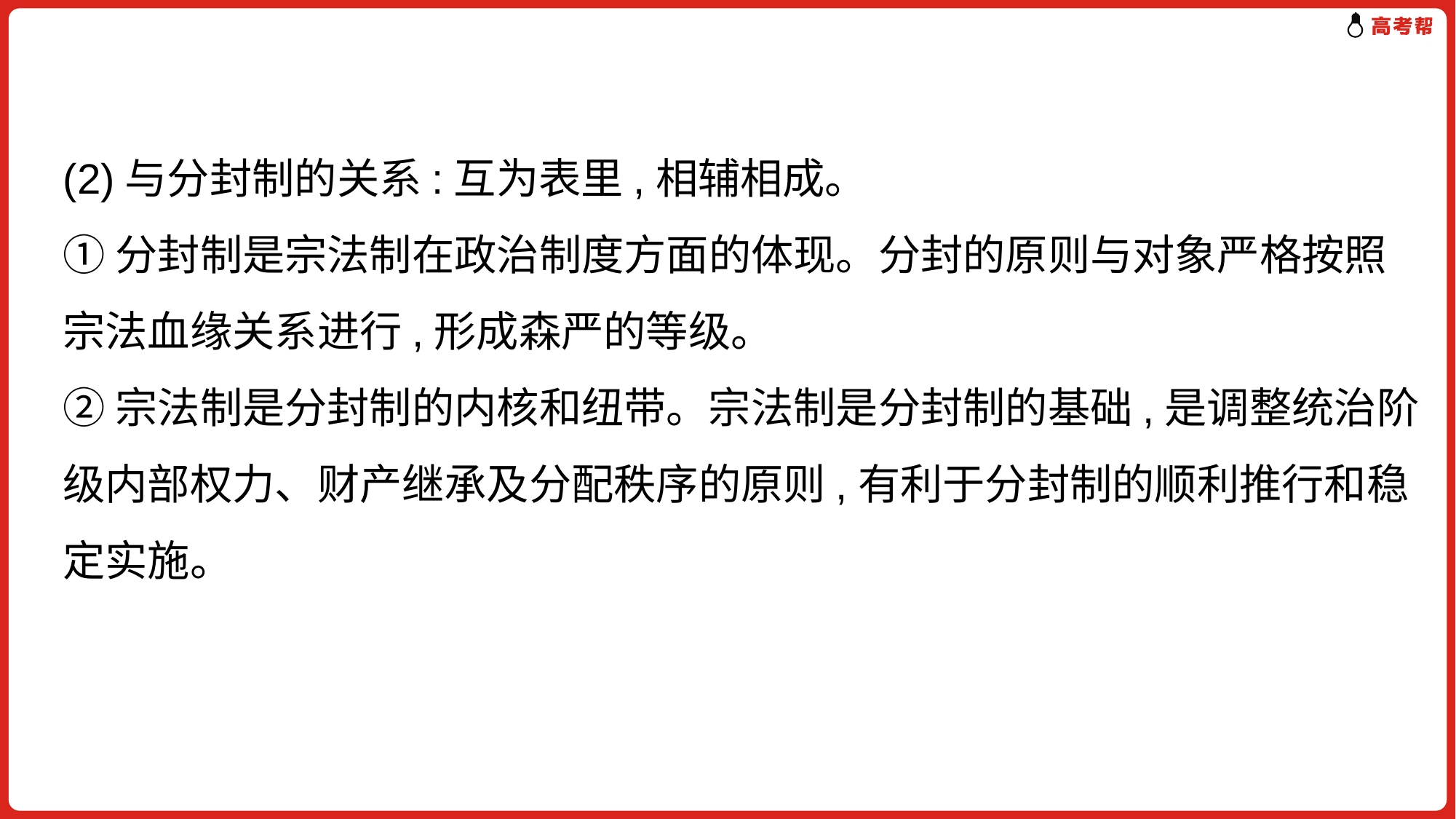

(2)与分封制的关系:互为表里,相辅相成。
①分封制是宗法制在政治制度方面的体现。分封的原则与对象严格按照
宗法血缘关系进行,形成森严的等级。
②宗法制是分封制的内核和纽带。宗法制是分封制的基础,是调整统治阶
级内部权力、财产继承及分配秩序的原则,有利于分封制的顺利推行和稳
定实施。